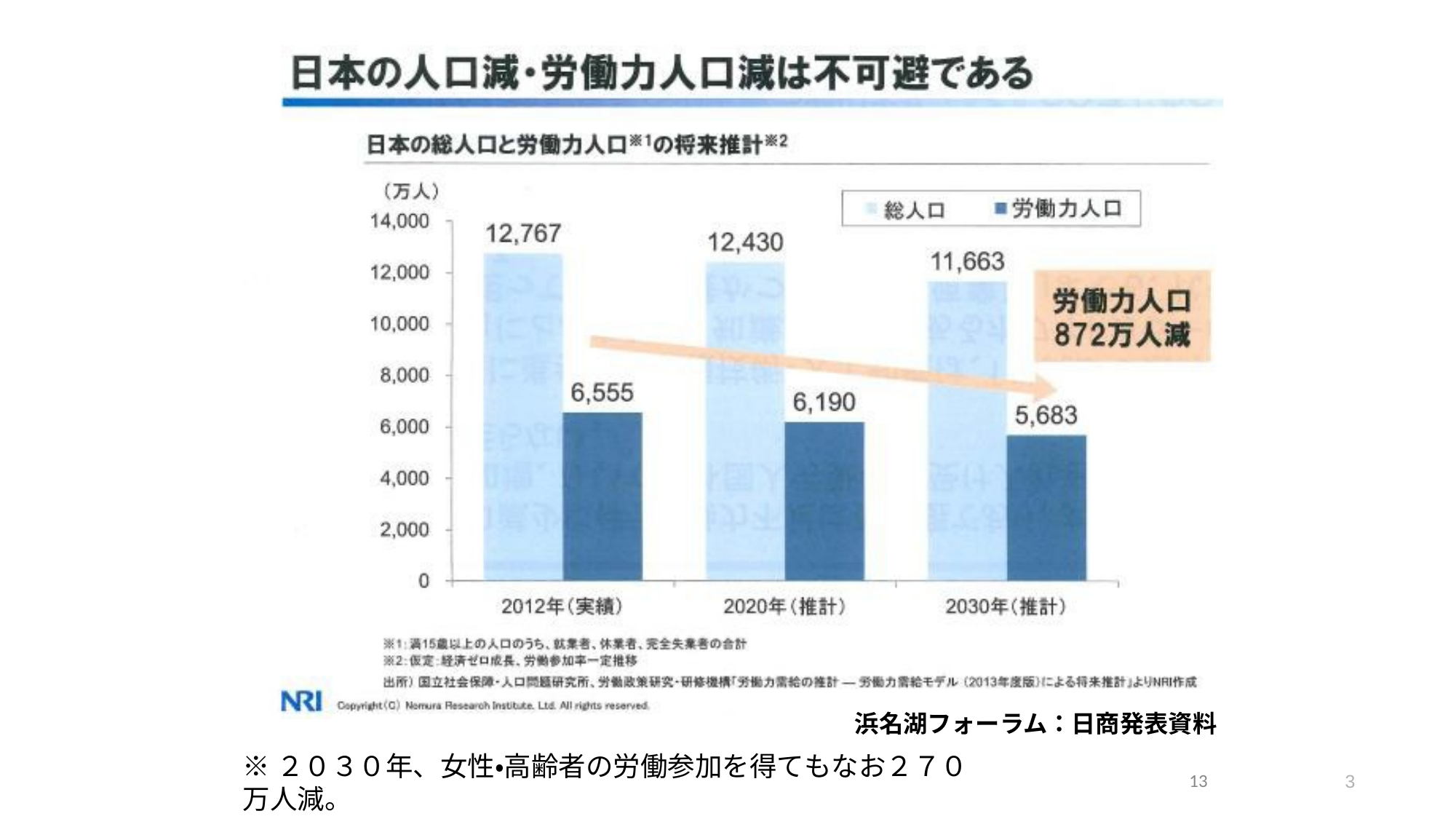

浜名湖フォーラム：日商発表資料
※２０３０年、女性・高齢者の労働参加を得てもなお２７０万人減。
3
13